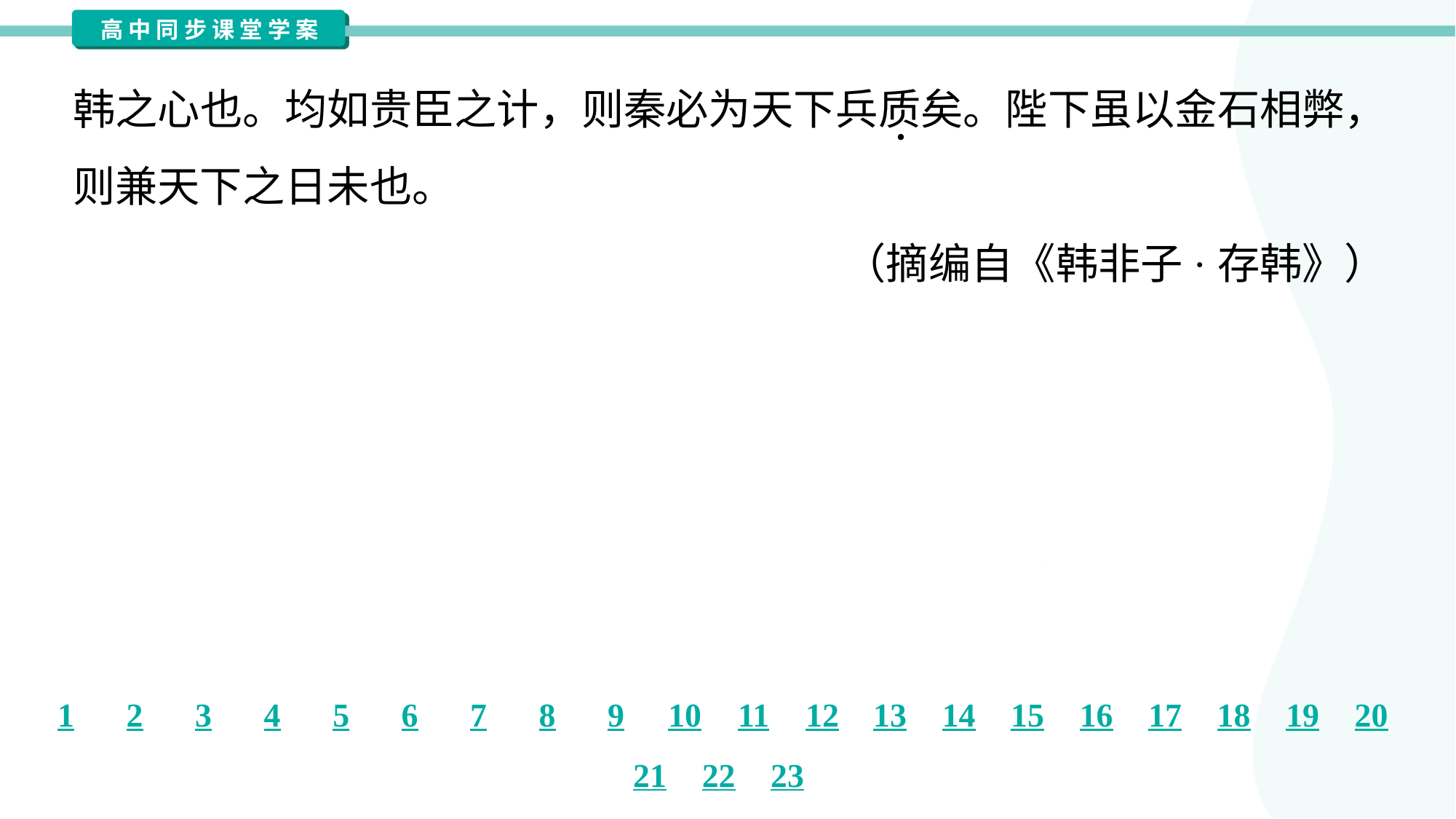

韩之心也。均如贵臣之计，则秦必为天下兵质矣。陛下虽以金石相弊，
则兼天下之日未也。
（摘编自《韩非子·存韩》）